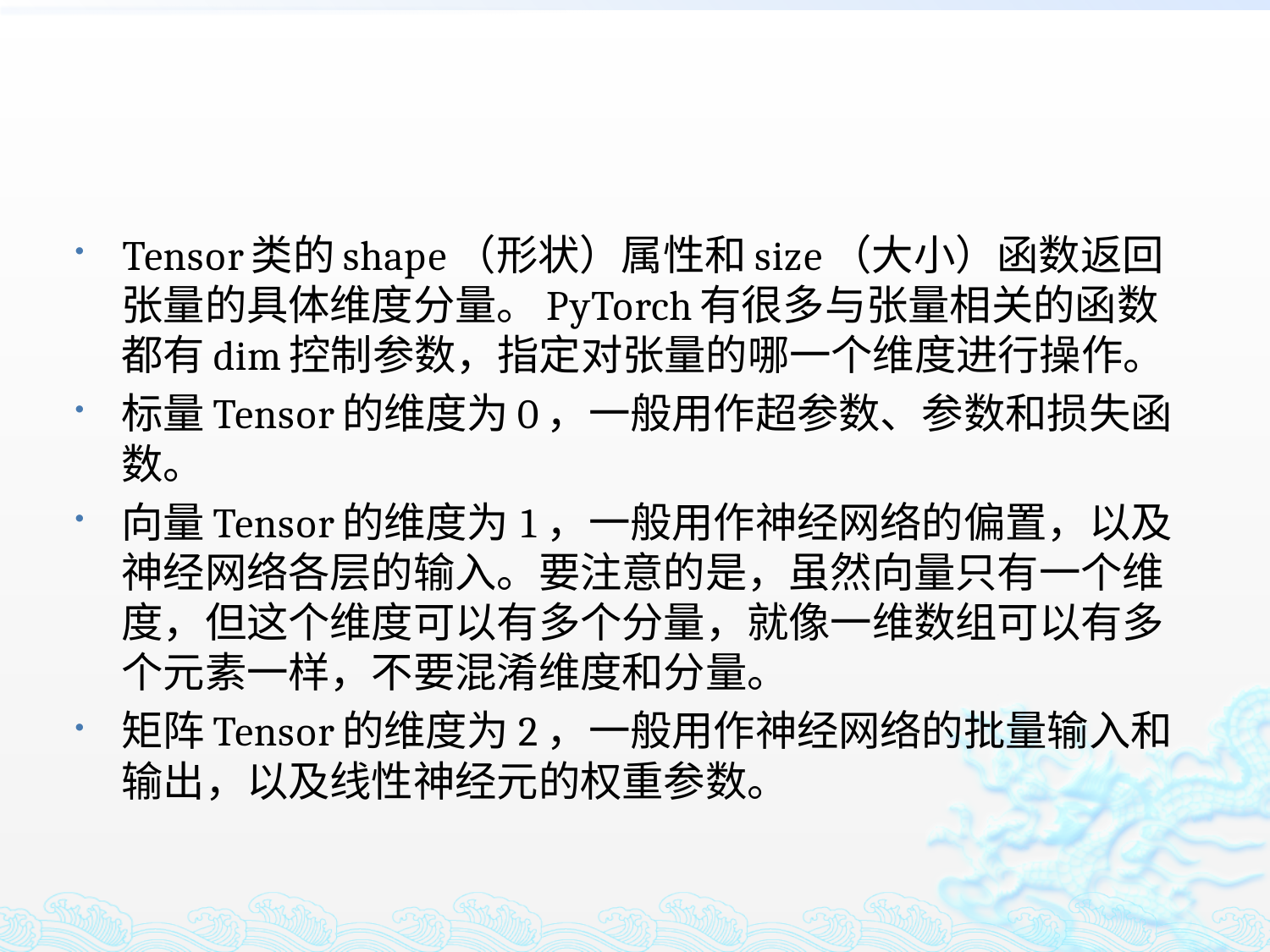

#
Tensor类的shape（形状）属性和size（大小）函数返回张量的具体维度分量。PyTorch有很多与张量相关的函数都有dim控制参数，指定对张量的哪一个维度进行操作。
标量Tensor的维度为0，一般用作超参数、参数和损失函数。
向量Tensor的维度为1，一般用作神经网络的偏置，以及神经网络各层的输入。要注意的是，虽然向量只有一个维度，但这个维度可以有多个分量，就像一维数组可以有多个元素一样，不要混淆维度和分量。
矩阵Tensor的维度为2，一般用作神经网络的批量输入和输出，以及线性神经元的权重参数。